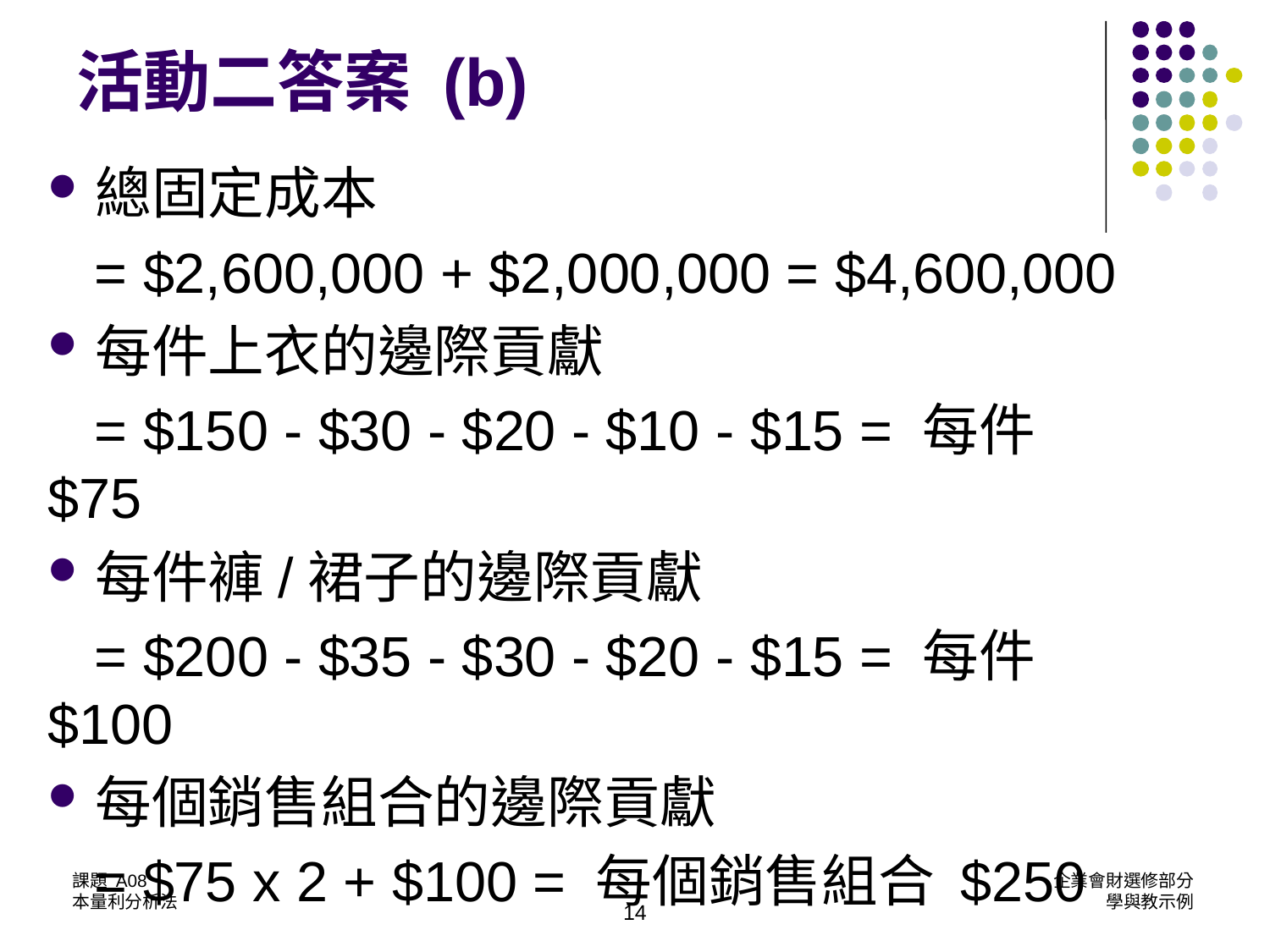

# 活動二答案 (b)
總固定成本
   = $2,600,000 + $2,000,000 = $4,600,000
每件上衣的邊際貢獻
   = $150 - $30 - $20 - $10 - $15 = 每件 $75
每件褲/裙子的邊際貢獻
   = $200 - $35 - $30 - $20 - $15 = 每件 $100
每個銷售組合的邊際貢獻
   = $75 x 2 + $100 = 每個銷售組合 $250

14